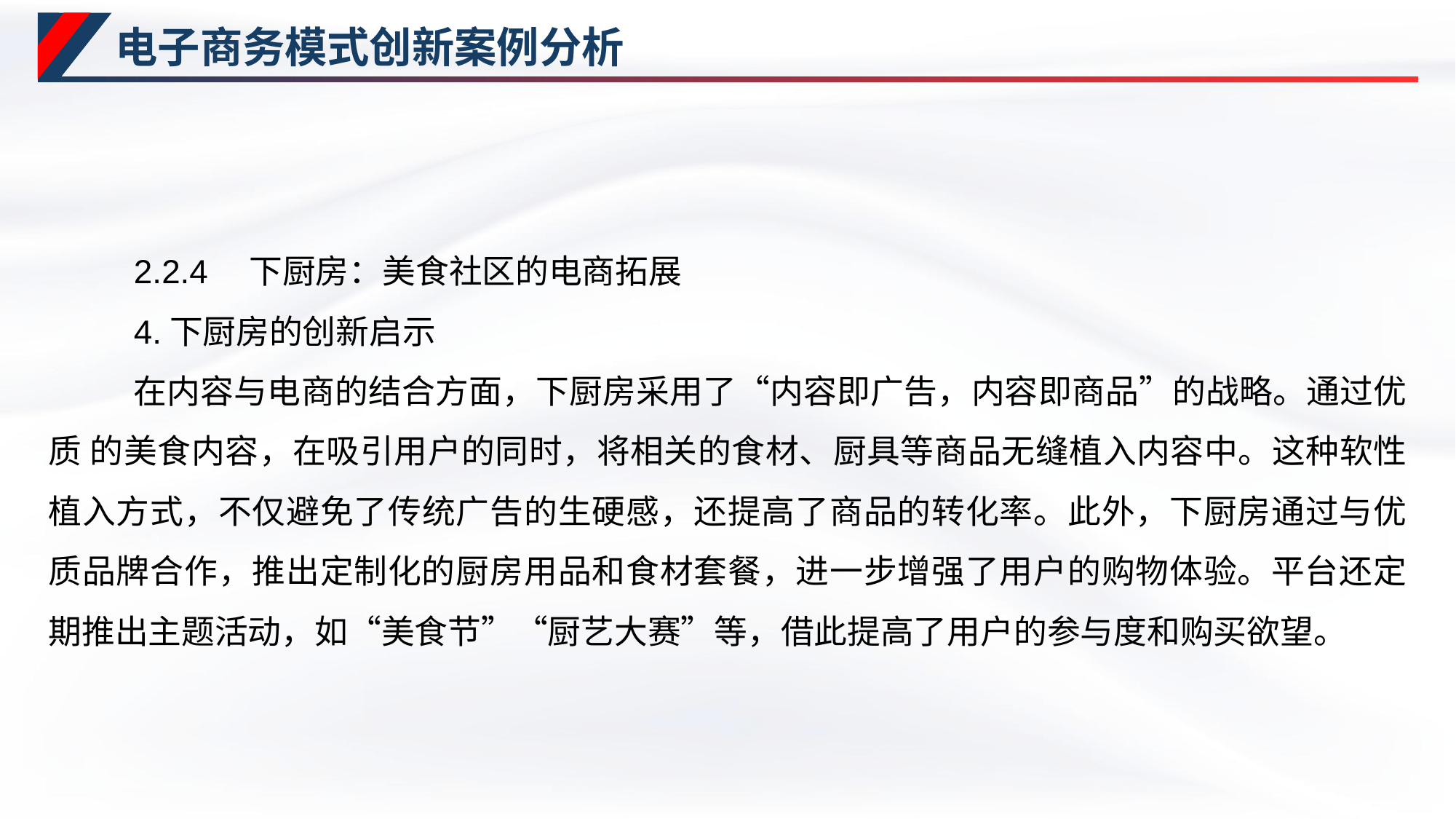

# 电子商务模式创新案例分析
2.2.4　下厨房：美食社区的电商拓展
4.下厨房的创新启示
在内容与电商的结合方面，下厨房采用了“内容即广告，内容即商品”的战略。通过优质 的美食内容，在吸引用户的同时，将相关的食材、厨具等商品无缝植入内容中。这种软性植入方式，不仅避免了传统广告的生硬感，还提高了商品的转化率。此外，下厨房通过与优质品牌合作，推出定制化的厨房用品和食材套餐，进一步增强了用户的购物体验。平台还定期推出主题活动，如“美食节”“厨艺大赛”等，借此提高了用户的参与度和购买欲望。